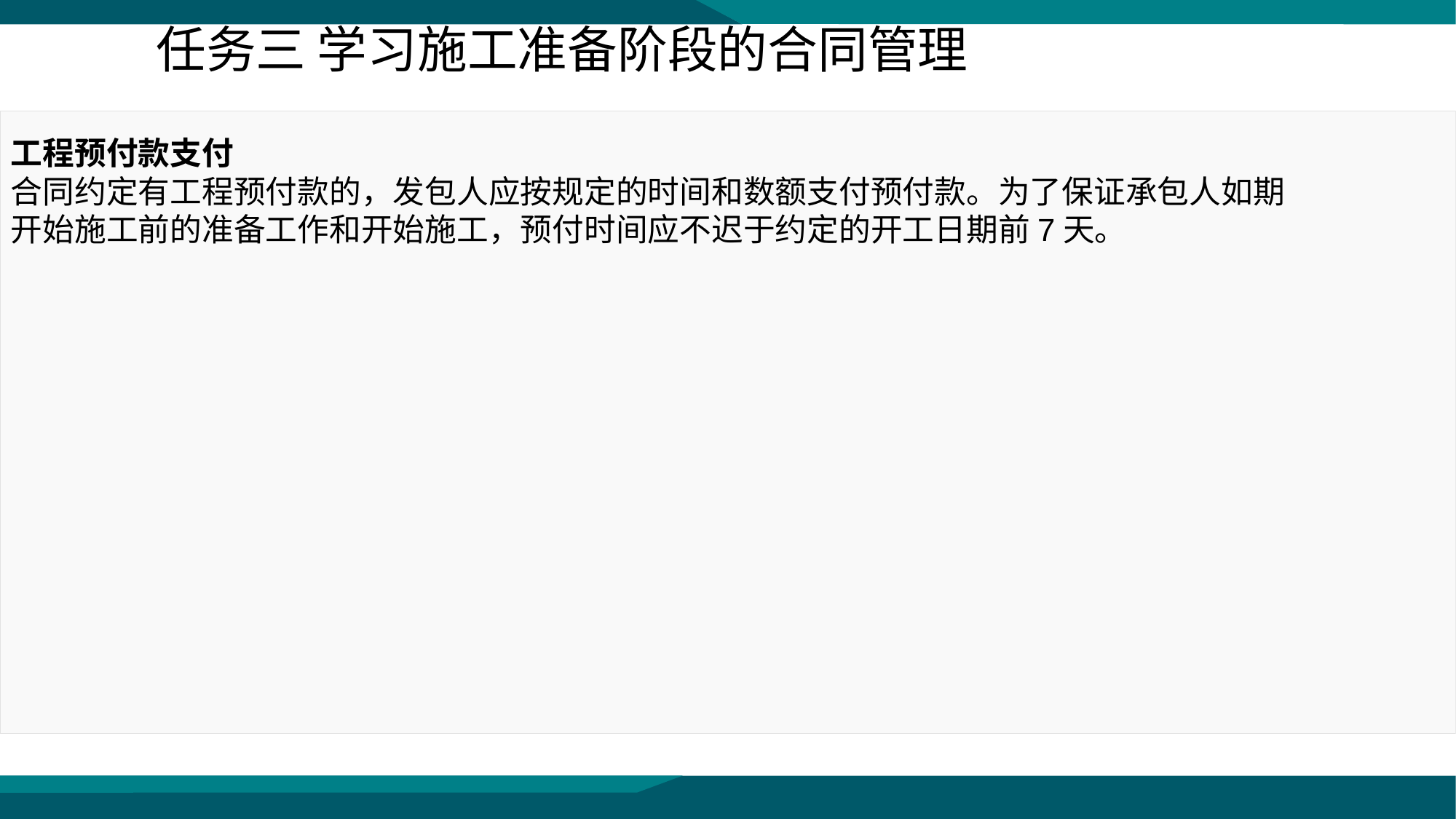

任务三 学习施工准备阶段的合同管理
工程预付款支付
合同约定有工程预付款的，发包人应按规定的时间和数额支付预付款。为了保证承包人如期开始施工前的准备工作和开始施工，预付时间应不迟于约定的开工日期前7天。